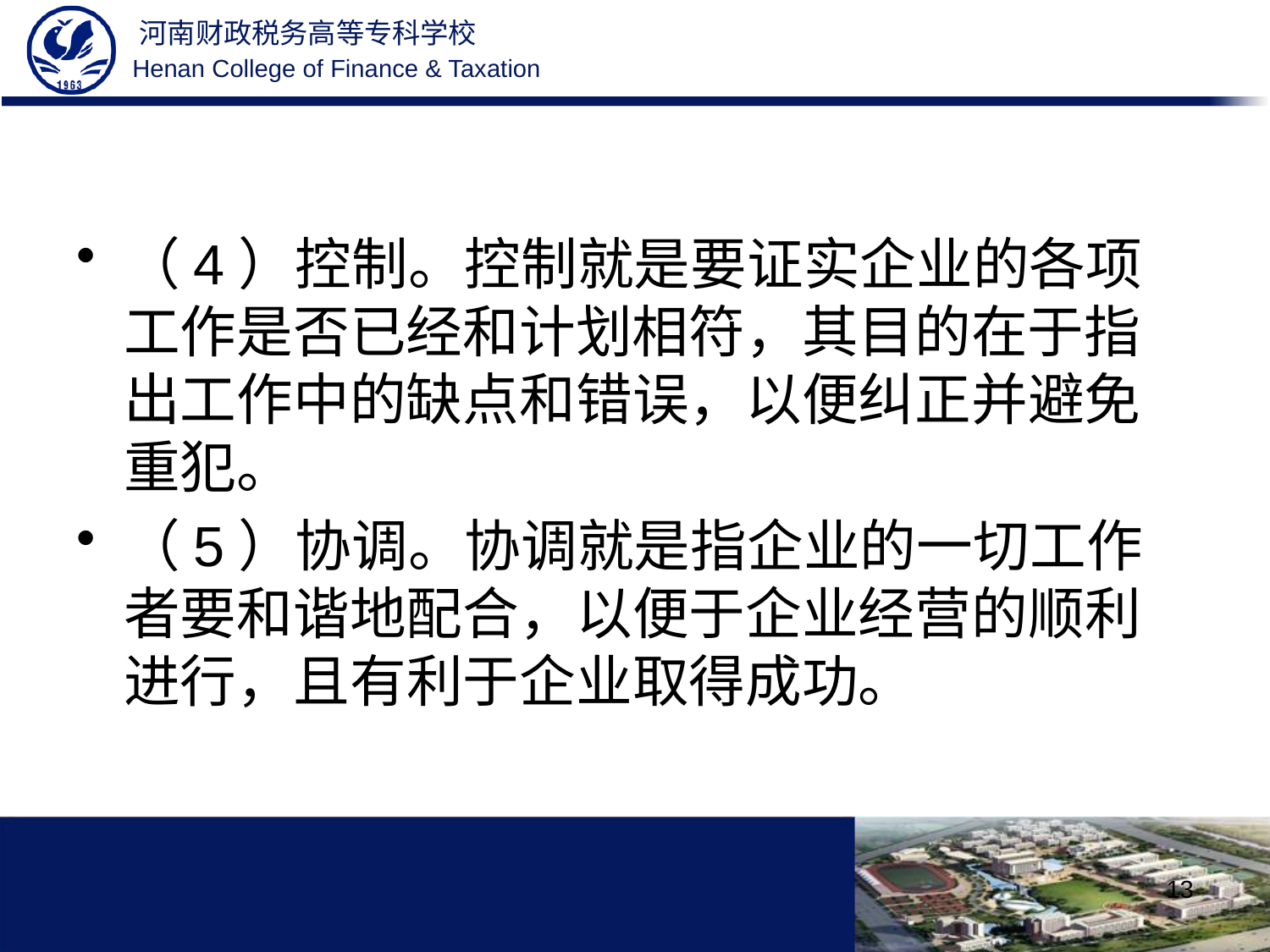

#
（4）控制。控制就是要证实企业的各项工作是否已经和计划相符，其目的在于指出工作中的缺点和错误，以便纠正并避免重犯。
（5）协调。协调就是指企业的一切工作者要和谐地配合，以便于企业经营的顺利进行，且有利于企业取得成功。

13